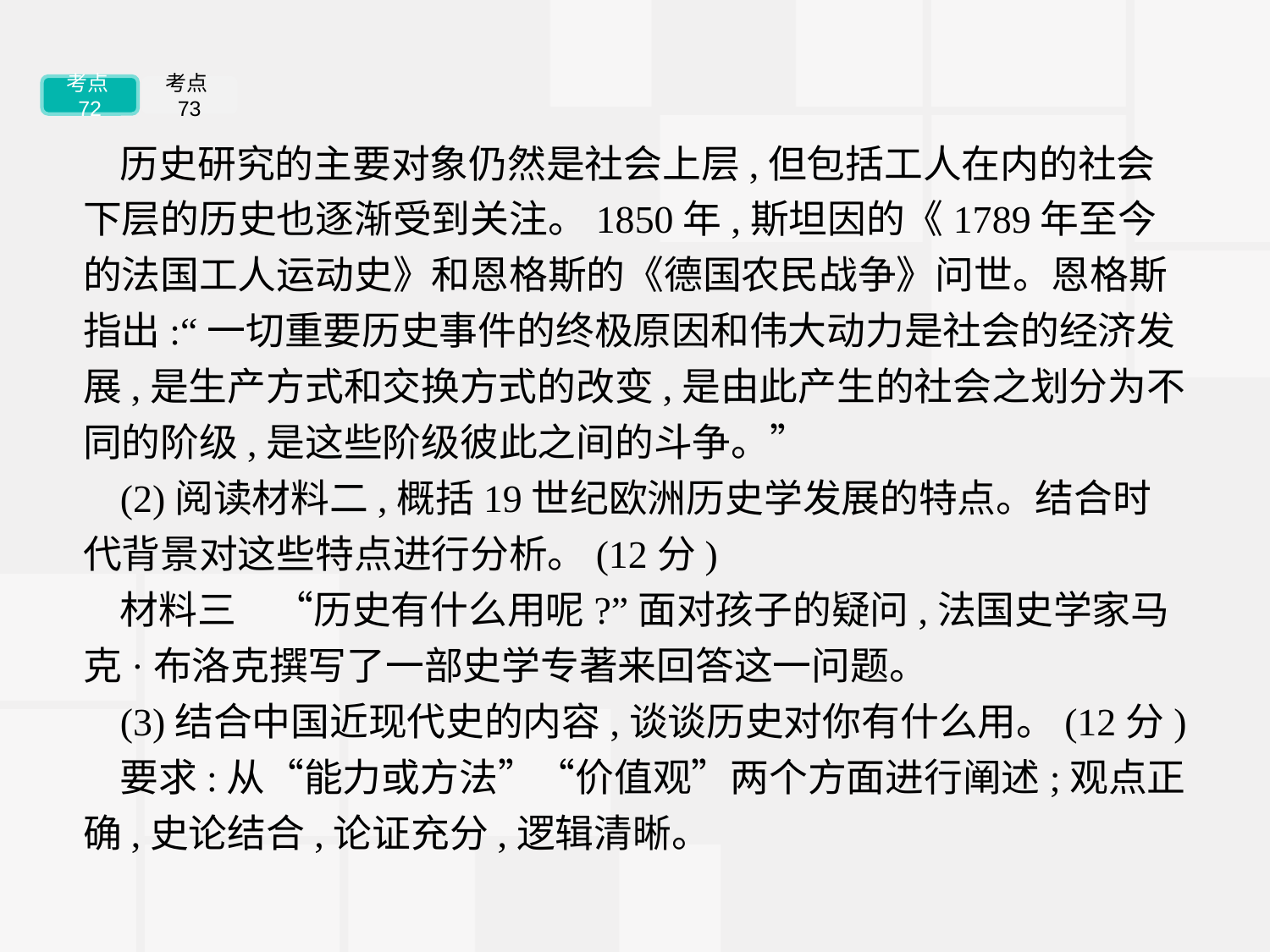

考点72
考点73
历史研究的主要对象仍然是社会上层,但包括工人在内的社会下层的历史也逐渐受到关注。1850年,斯坦因的《1789年至今的法国工人运动史》和恩格斯的《德国农民战争》问世。恩格斯指出:“一切重要历史事件的终极原因和伟大动力是社会的经济发展,是生产方式和交换方式的改变,是由此产生的社会之划分为不同的阶级,是这些阶级彼此之间的斗争。”
(2)阅读材料二,概括19世纪欧洲历史学发展的特点。结合时代背景对这些特点进行分析。(12分)
材料三　“历史有什么用呢?”面对孩子的疑问,法国史学家马克·布洛克撰写了一部史学专著来回答这一问题。
(3)结合中国近现代史的内容,谈谈历史对你有什么用。(12分)
要求:从“能力或方法”“价值观”两个方面进行阐述;观点正确,史论结合,论证充分,逻辑清晰。